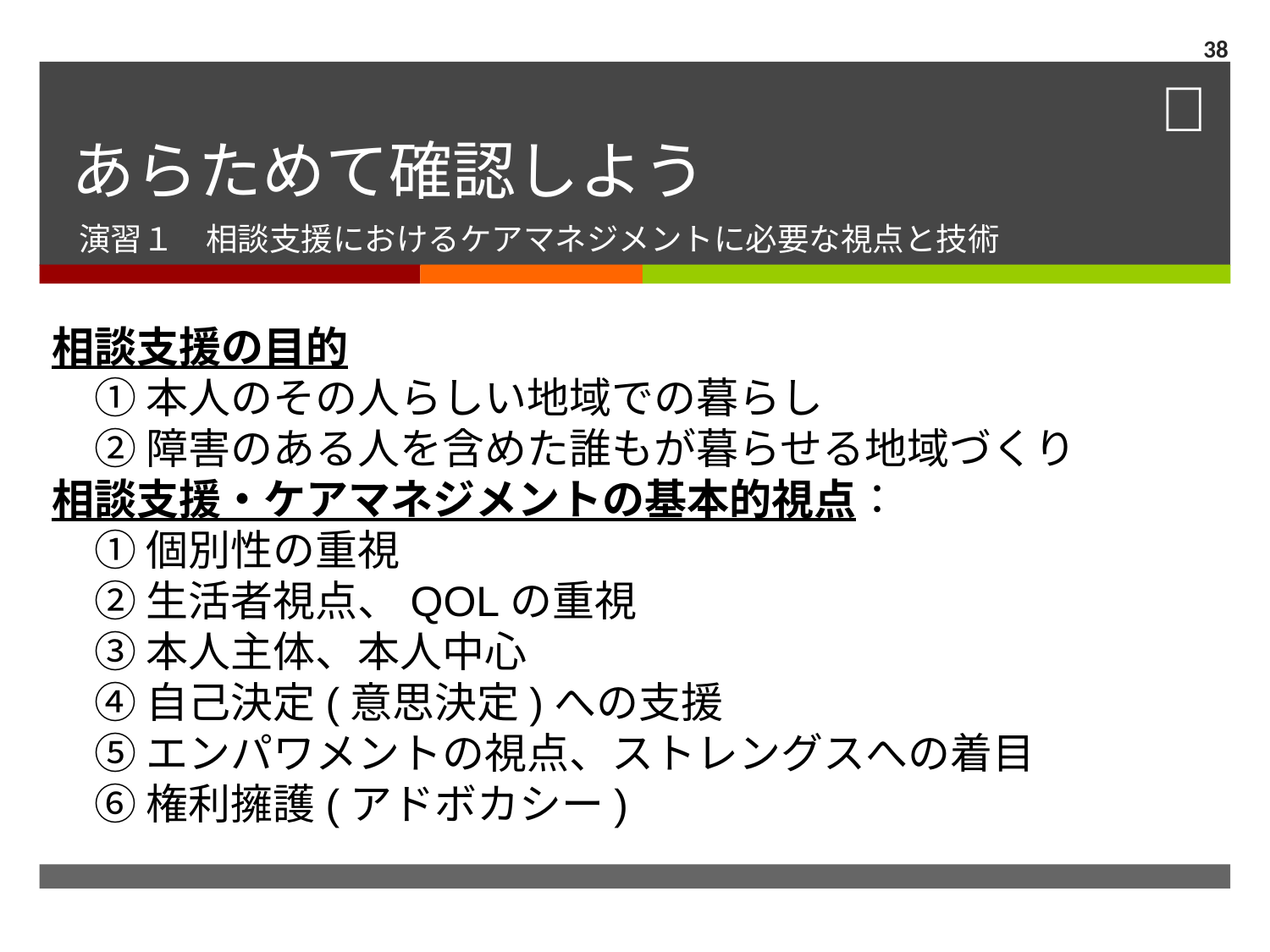

38
# あらためて確認しよう
演習１　相談支援におけるケアマネジメントに必要な視点と技術

相談支援の目的
　① 本人のその人らしい地域での暮らし
　② 障害のある人を含めた誰もが暮らせる地域づくり
相談支援・ケアマネジメントの基本的視点：
　① 個別性の重視
　② 生活者視点、QOLの重視
　③ 本人主体、本人中心
　④ 自己決定(意思決定)への支援
　⑤ エンパワメントの視点、ストレングスへの着目
　⑥ 権利擁護(アドボカシー)